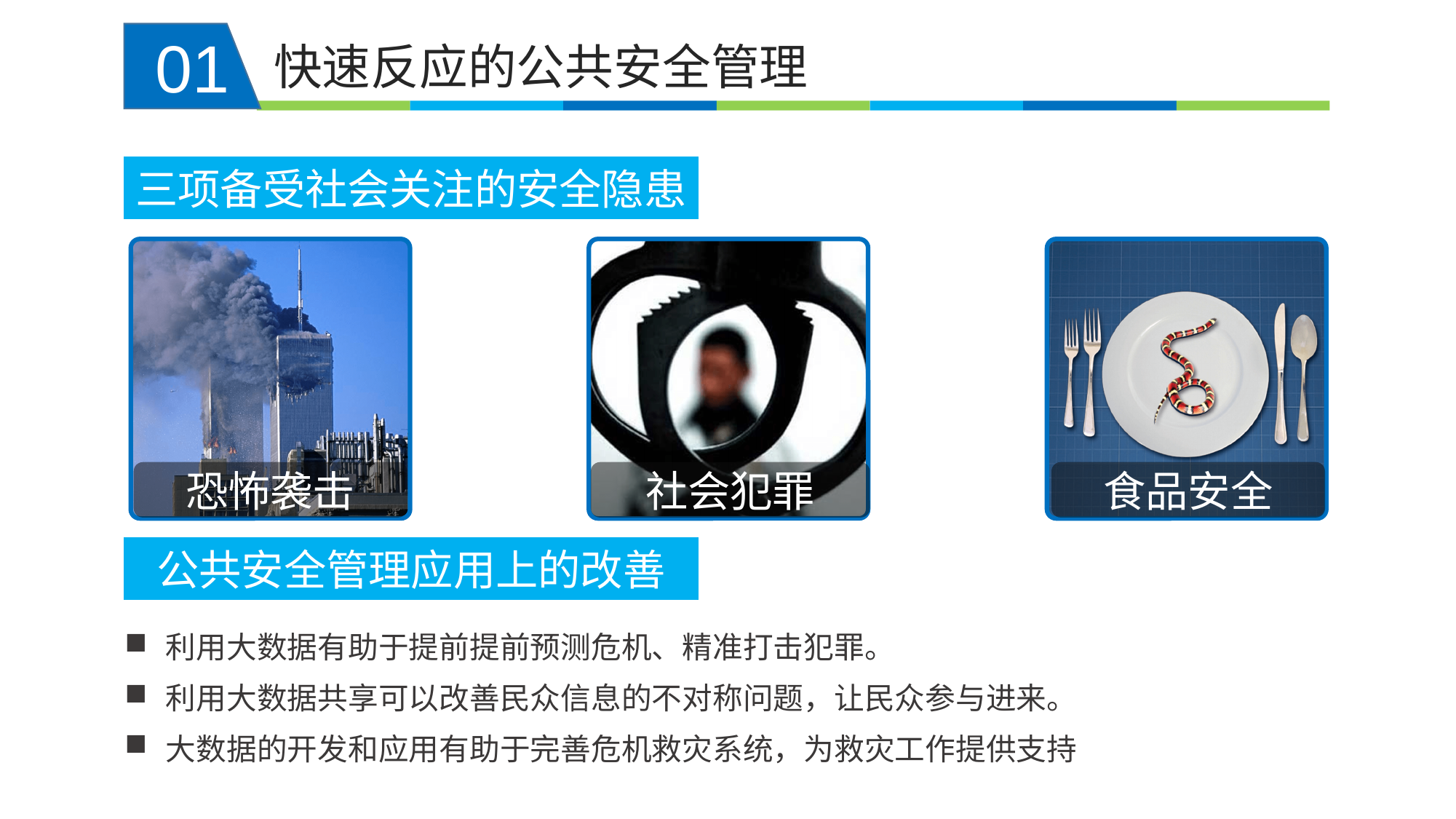

01
快速反应的公共安全管理

三项备受社会关注的安全隐患

恐怖袭击
社会犯罪
食品安全
公共安全管理应用上的改善
利用大数据有助于提前提前预测危机、精准打击犯罪。
利用大数据共享可以改善民众信息的不对称问题，让民众参与进来。
大数据的开发和应用有助于完善危机救灾系统，为救灾工作提供支持